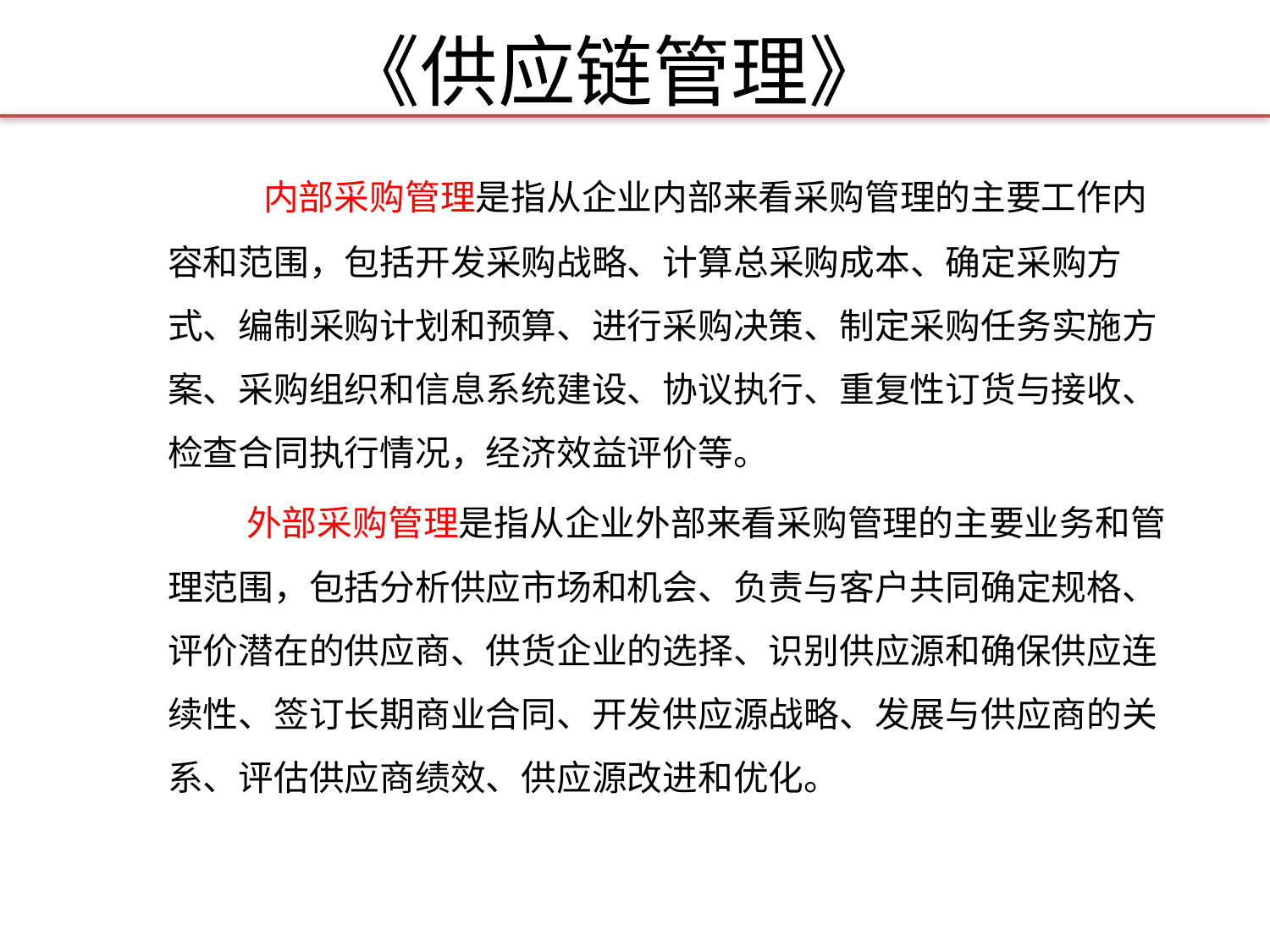

# 《供应链管理》
         内部采购管理是指从企业内部来看采购管理的主要工作内容和范围，包括开发采购战略、计算总采购成本、确定采购方式、编制采购计划和预算、进行采购决策、制定采购任务实施方案、采购组织和信息系统建设、协议执行、重复性订货与接收、检查合同执行情况，经济效益评价等。
         外部采购管理是指从企业外部来看采购管理的主要业务和管理范围，包括分析供应市场和机会、负责与客户共同确定规格、评价潜在的供应商、供货企业的选择、识别供应源和确保供应连续性、签订长期商业合同、开发供应源战略、发展与供应商的关系、评估供应商绩效、供应源改进和优化。